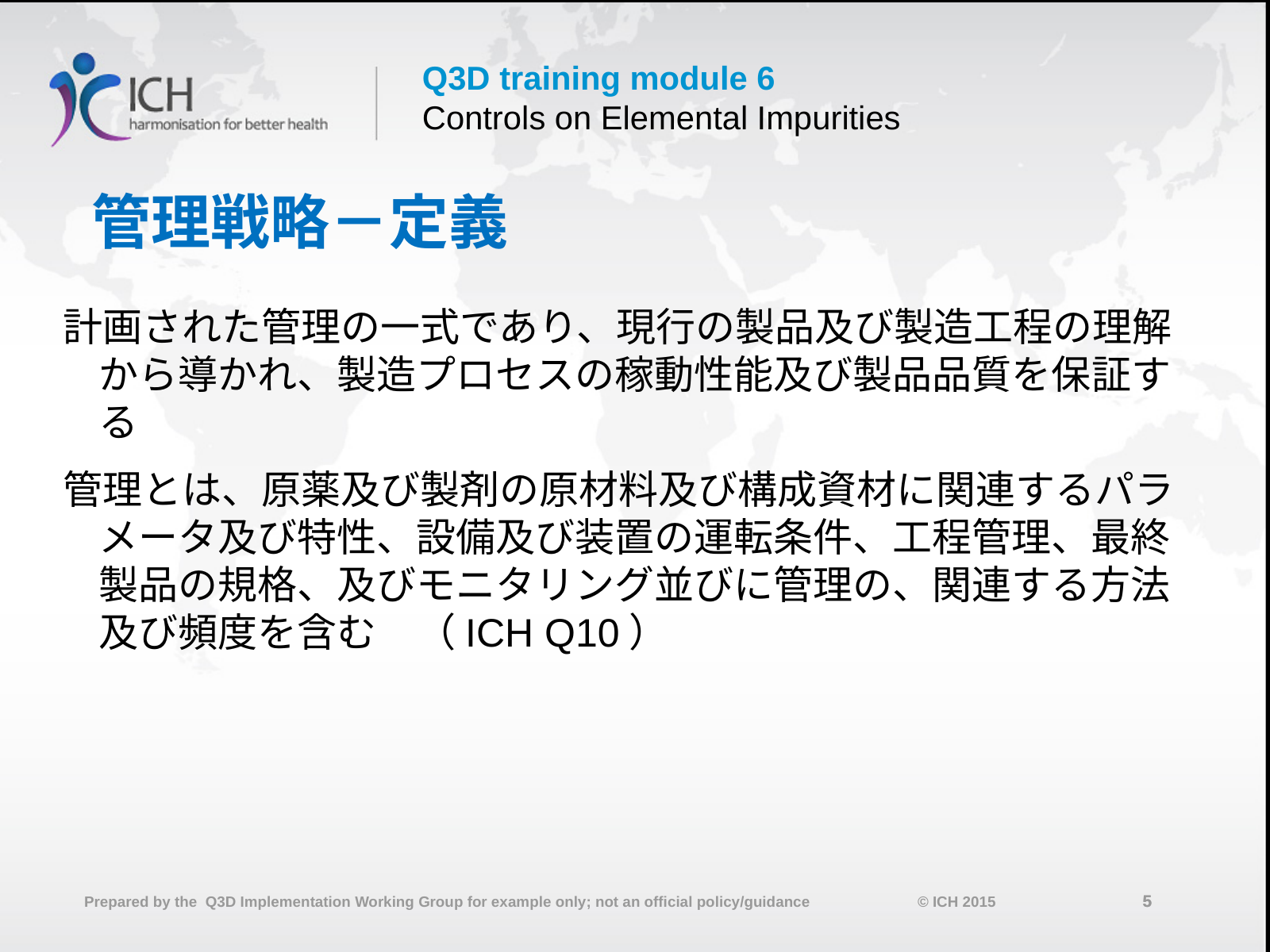

# 管理戦略－定義
計画された管理の一式であり、現行の製品及び製造工程の理解から導かれ、製造プロセスの稼動性能及び製品品質を保証する
管理とは、原薬及び製剤の原材料及び構成資材に関連するパラメータ及び特性、設備及び装置の運転条件、工程管理、最終製品の規格、及びモニタリング並びに管理の、関連する方法及び頻度を含む　（ICH Q10）